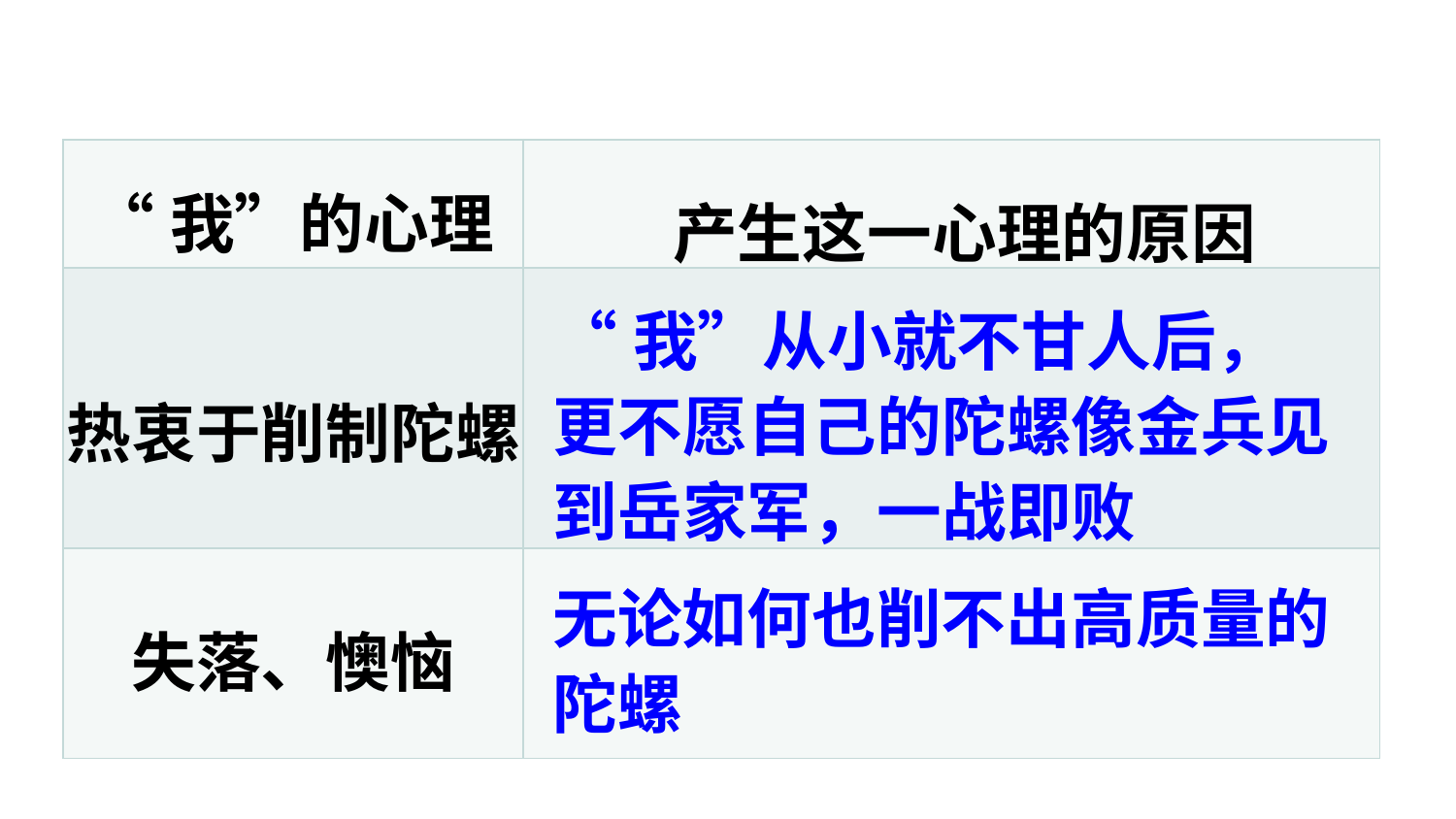

|  |  |
| --- | --- |
|  |  |
|  |  |
“我”的心理
产生这一心理的原因
“我”从小就不甘人后，更不愿自己的陀螺像金兵见到岳家军，一战即败
热衷于削制陀螺
无论如何也削不出高质量的陀螺
失落、懊恼